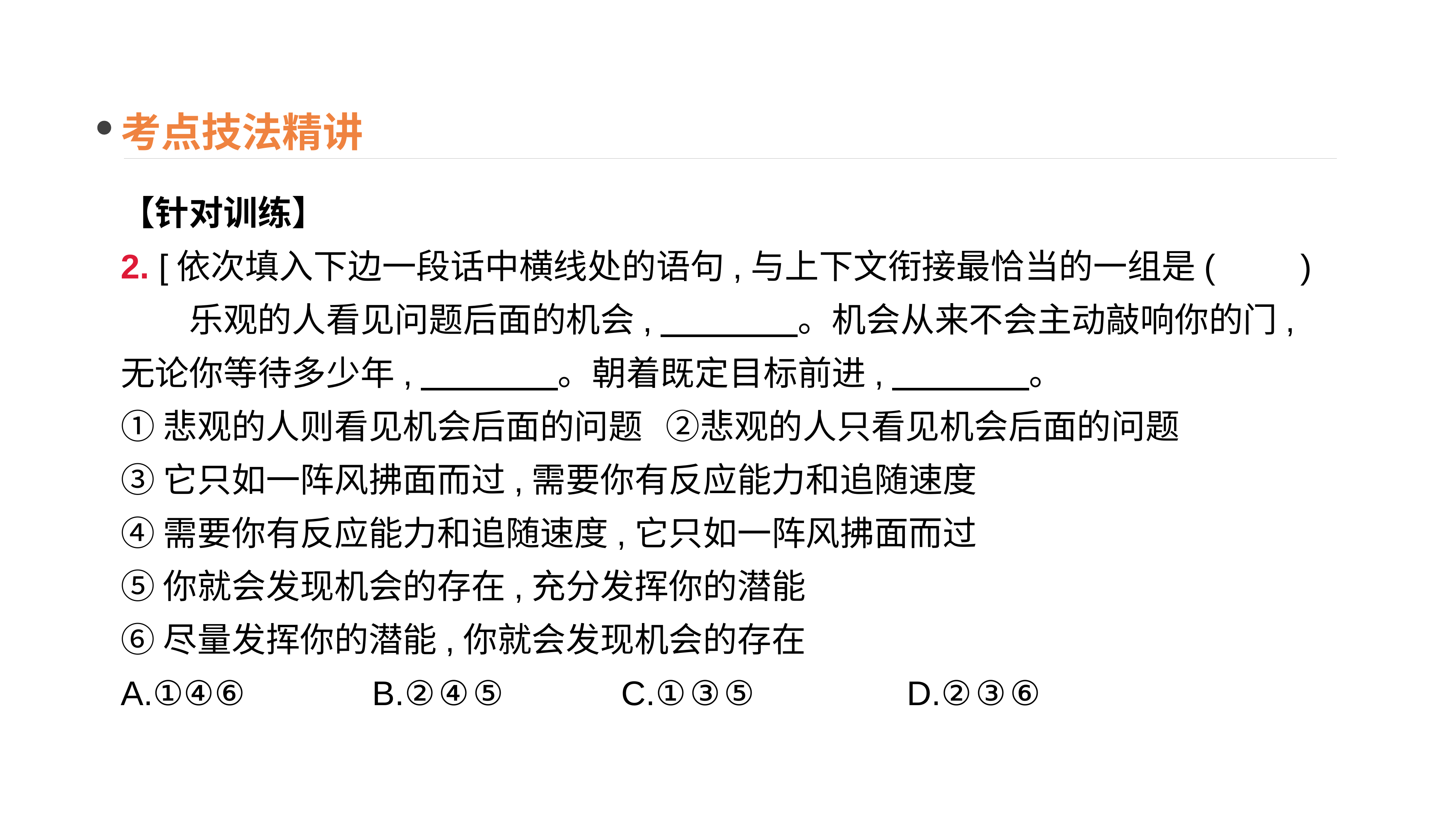

考点技法精讲

【针对训练】
2. [依次填入下边一段话中横线处的语句,与上下文衔接最恰当的一组是(　　)
　　乐观的人看见问题后面的机会,　　　　。机会从来不会主动敲响你的门,无论你等待多少年,　　　　。朝着既定目标前进,　　　　。
①悲观的人则看见机会后面的问题   ②悲观的人只看见机会后面的问题
③它只如一阵风拂面而过,需要你有反应能力和追随速度
④需要你有反应能力和追随速度,它只如一阵风拂面而过
⑤你就会发现机会的存在,充分发挥你的潜能
⑥尽量发挥你的潜能,你就会发现机会的存在
A.①④⑥　　 　B.②④⑤            C.①③⑤	            D.②③⑥